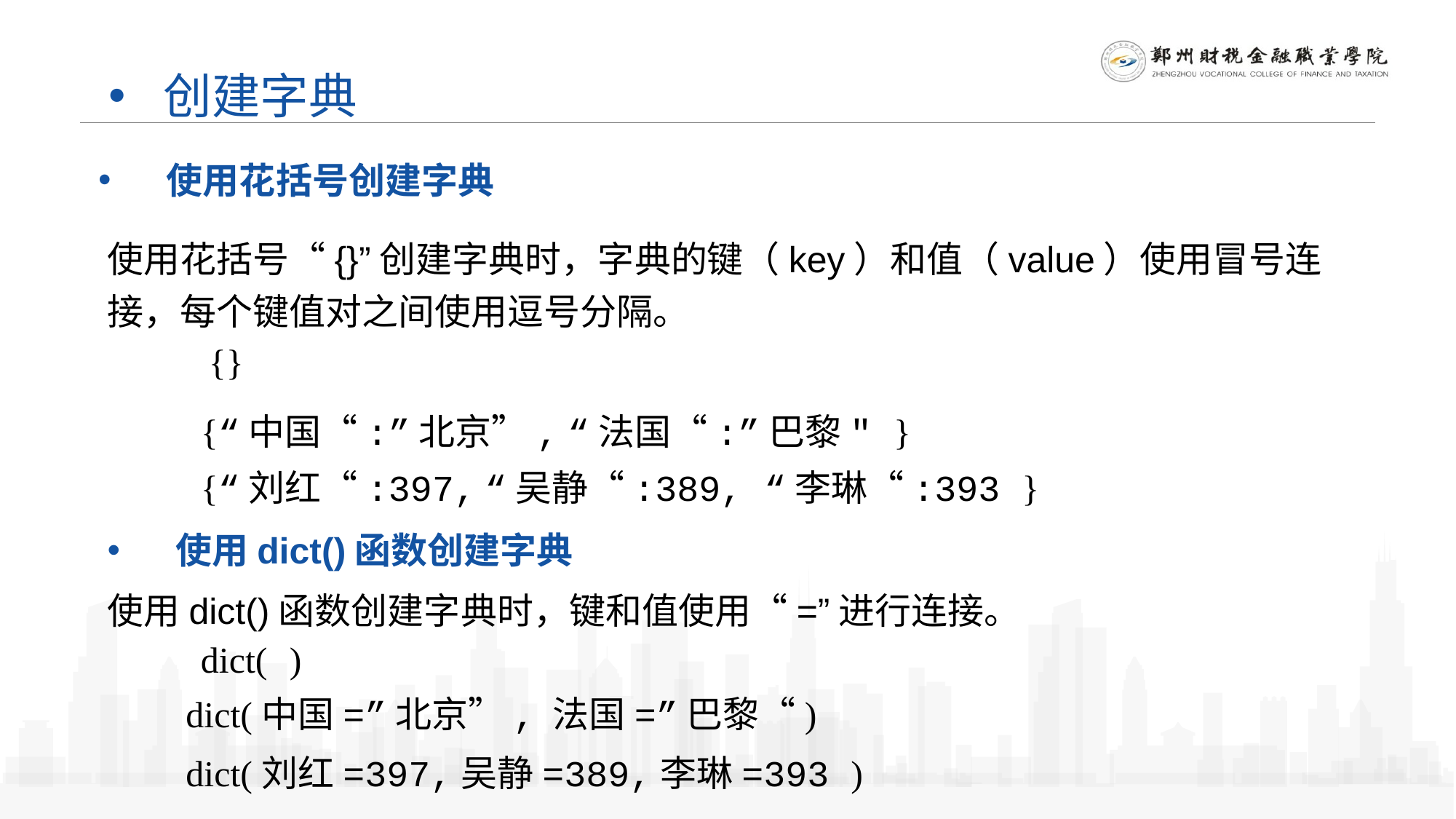

创建字典
使用花括号创建字典
使用花括号“{}”创建字典时，字典的键（key）和值（value）使用冒号连接，每个键值对之间使用逗号分隔。
{}
{“中国“:”北京”, “法国“:”巴黎" }
{“刘红“:397, “吴静“:389, “李琳“:393 }
使用dict()函数创建字典
使用dict()函数创建字典时，键和值使用“=”进行连接。

dict( )
dict(中国=”北京”, 法国=”巴黎“)
dict(刘红=397,吴静=389,李琳=393 )